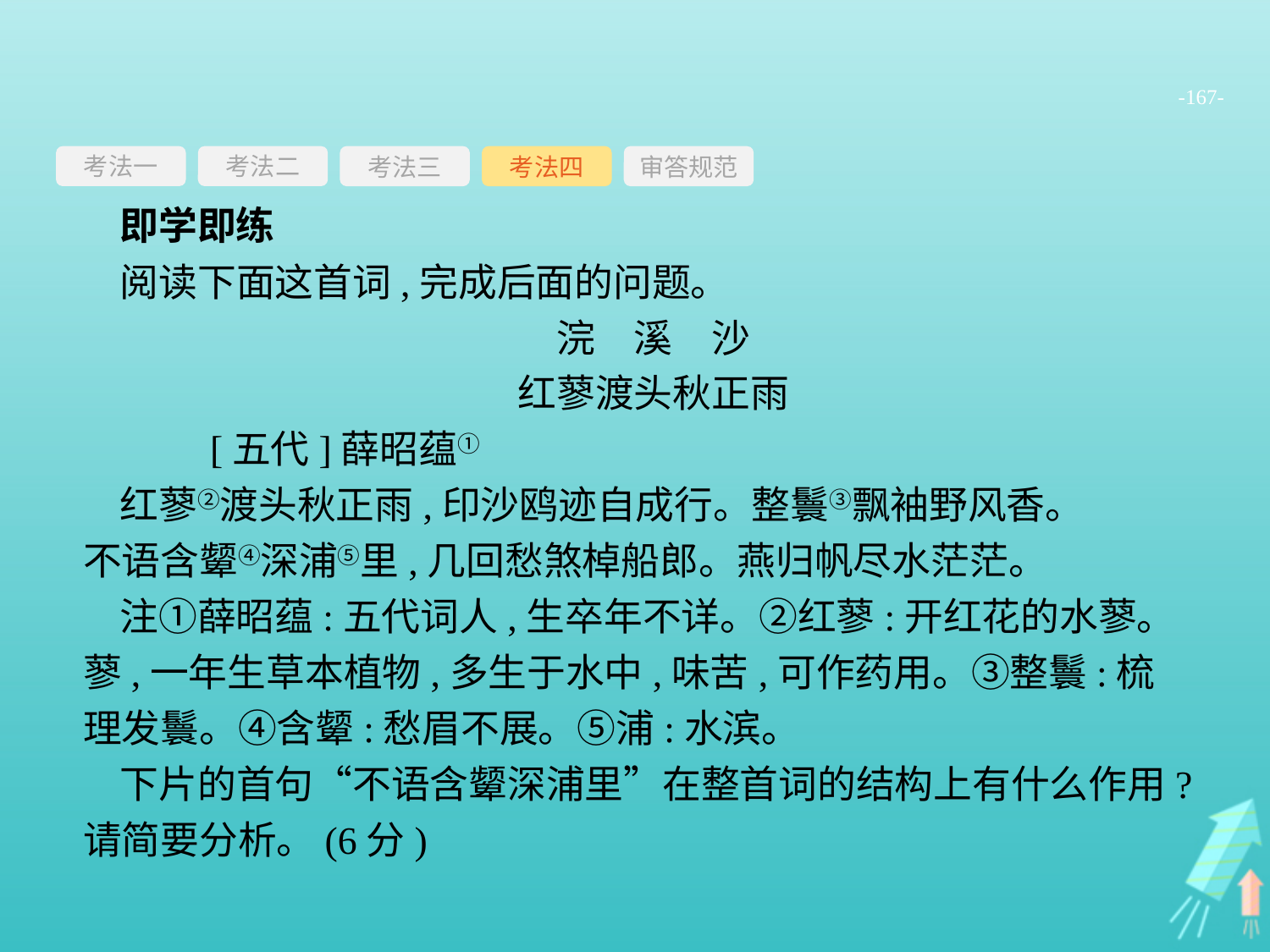

-167-
考法一
考法三
考法四
审答规范
考法二
即学即练
阅读下面这首词,完成后面的问题。
浣　溪　沙
红蓼渡头秋正雨
	[五代]薛昭蕴①
红蓼②渡头秋正雨,印沙鸥迹自成行。整鬟③飘袖野风香。　　不语含颦④深浦⑤里,几回愁煞棹船郎。燕归帆尽水茫茫。
注①薛昭蕴:五代词人,生卒年不详。②红蓼:开红花的水蓼。蓼,一年生草本植物,多生于水中,味苦,可作药用。③整鬟:梳理发鬟。④含颦:愁眉不展。⑤浦:水滨。
下片的首句“不语含颦深浦里”在整首词的结构上有什么作用?请简要分析。(6分)